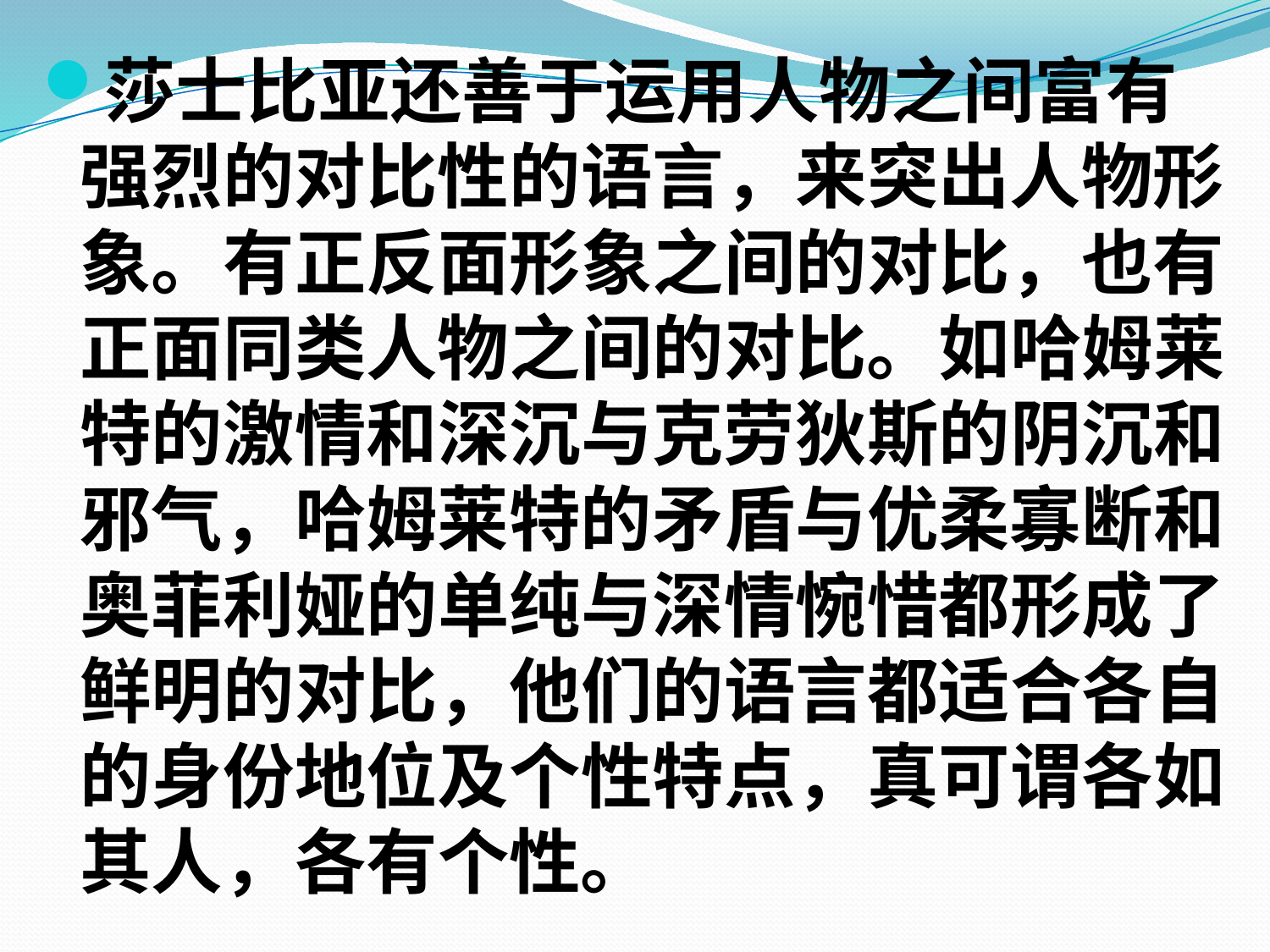

莎士比亚还善于运用人物之间富有强烈的对比性的语言，来突出人物形象。有正反面形象之间的对比，也有正面同类人物之间的对比。如哈姆莱特的激情和深沉与克劳狄斯的阴沉和邪气，哈姆莱特的矛盾与优柔寡断和奥菲利娅的单纯与深情惋惜都形成了鲜明的对比，他们的语言都适合各自的身份地位及个性特点，真可谓各如其人，各有个性。